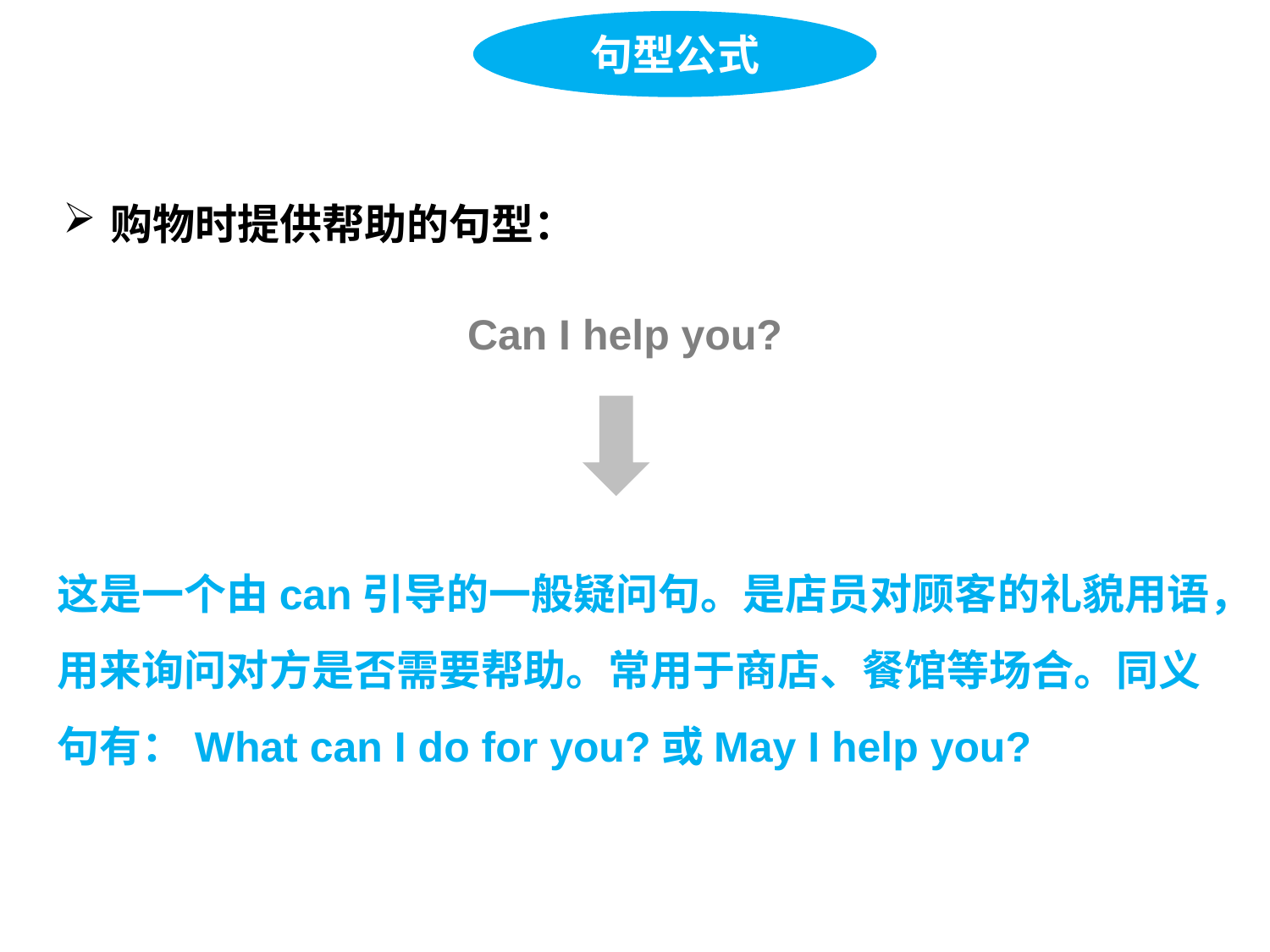

句型公式
购物时提供帮助的句型：
Can I help you?

这是一个由can引导的一般疑问句。是店员对顾客的礼貌用语，用来询问对方是否需要帮助。常用于商店、餐馆等场合。同义
句有：What can I do for you?或May I help you?